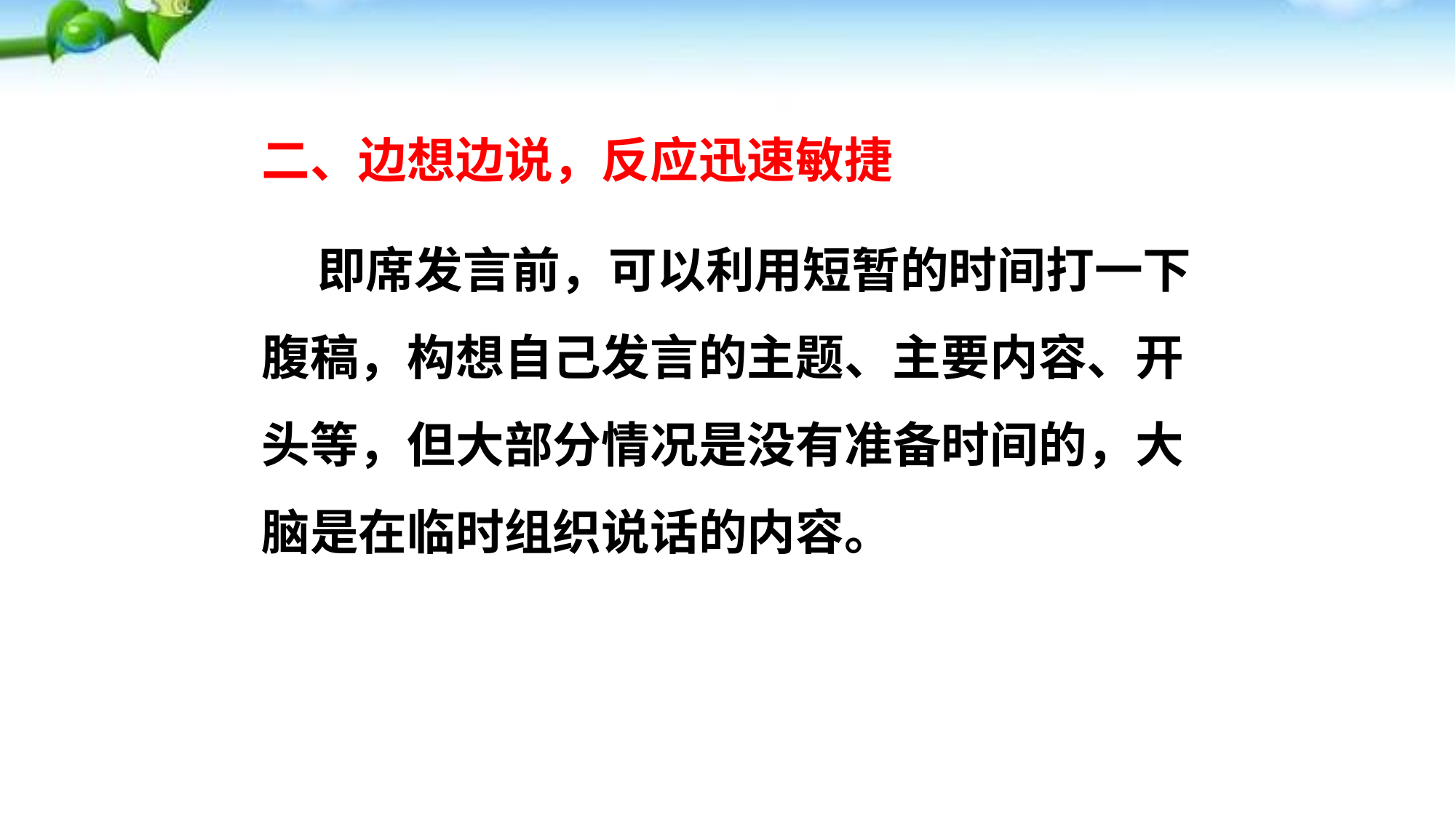

二、边想边说，反应迅速敏捷
    即席发言前，可以利用短暂的时间打一下腹稿，构想自己发言的主题、主要内容、开头等，但大部分情况是没有准备时间的，大脑是在临时组织说话的内容。